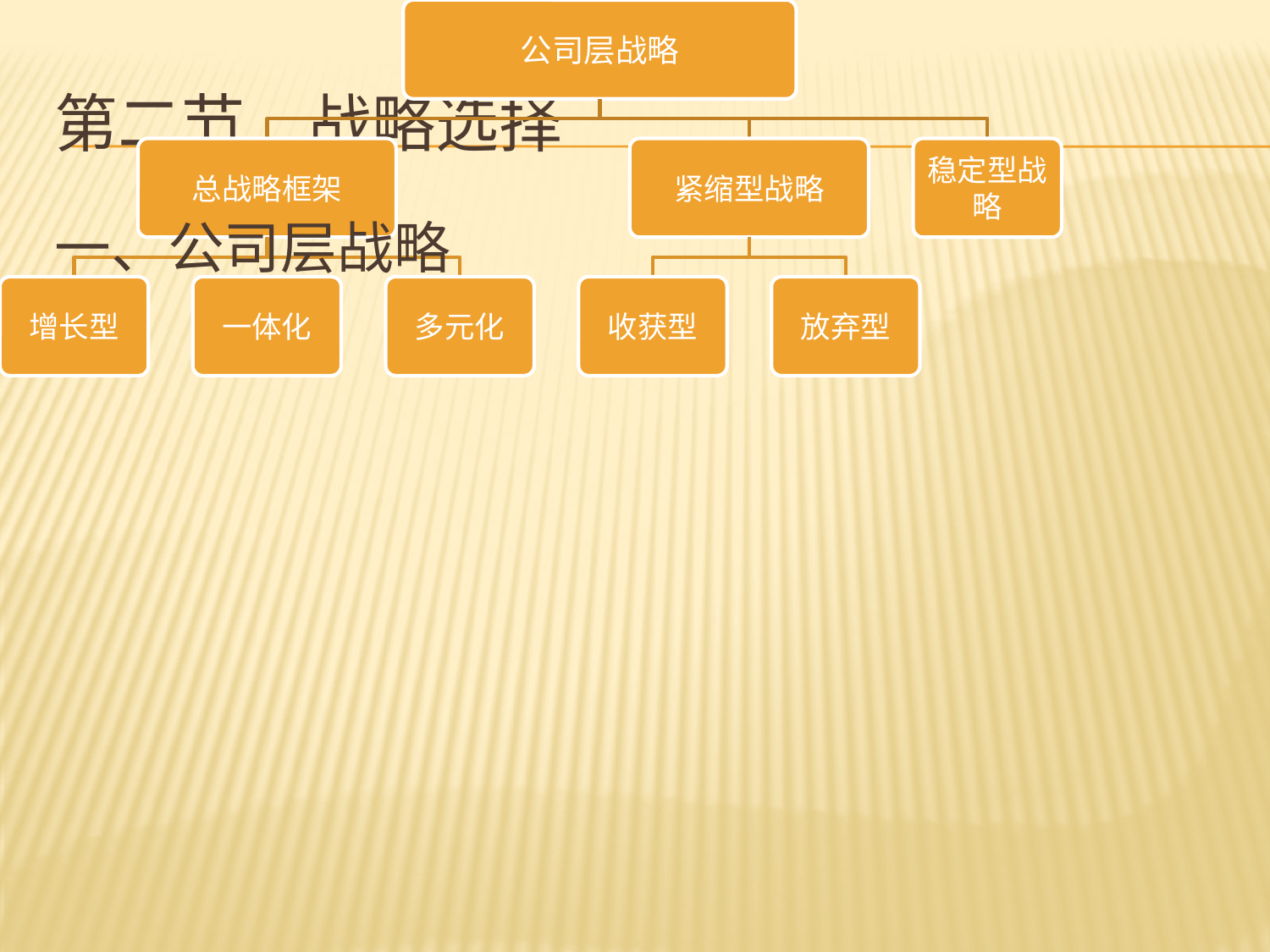

# 第二节　战略选择
一、公司层战略

公司层战略
总战略框架
增长型
一体化
多元化
紧缩型战略
收获型
放弃型
稳定型战略